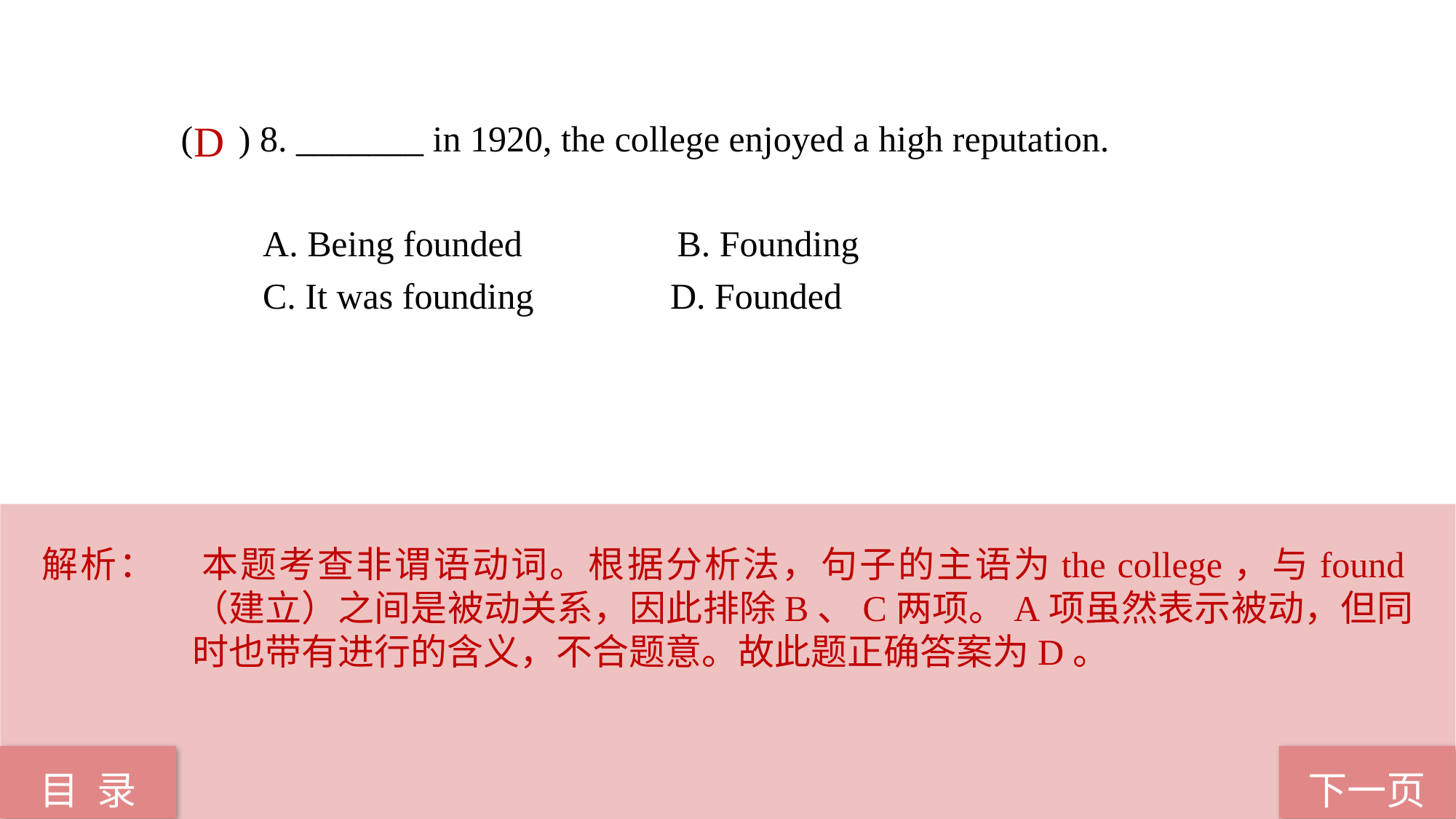

(     ) 8. _______ in 1920, the college enjoyed a high reputation.

         A. Being founded                 B. Founding
         C. It was founding               D. Founded
D
解析：	本题考查非谓语动词。根据分析法，句子的主语为the college，与found（建立）之间是被动关系，因此排除B、C两项。A项虽然表示被动，但同时也带有进行的含义，不合题意。故此题正确答案为D。